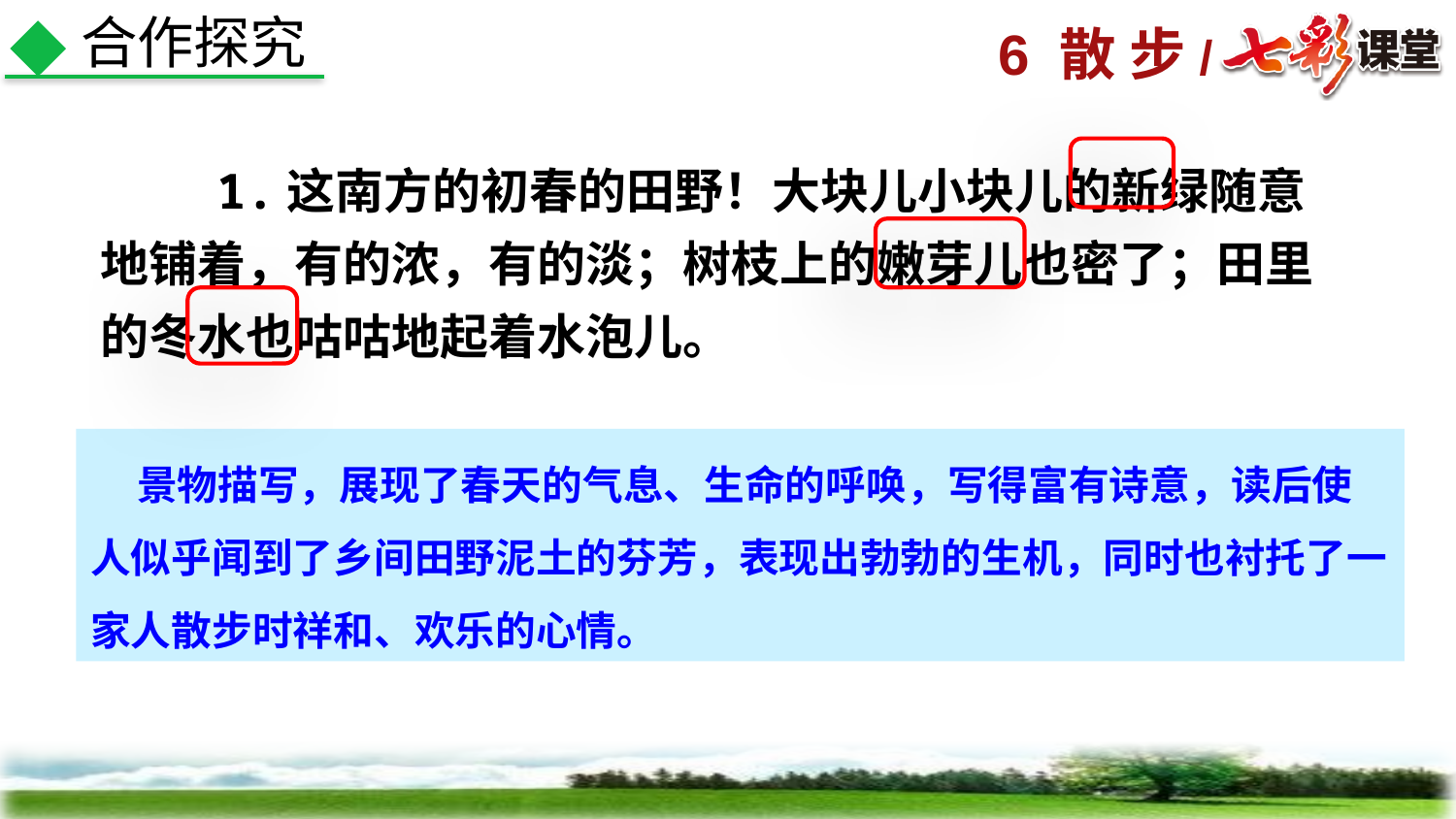

合作探究

    1.这南方的初春的田野！大块儿小块儿的新绿随意地铺着，有的浓，有的淡；树枝上的嫩芽儿也密了；田里的冬水也咕咕地起着水泡儿。

    景物描写，展现了春天的气息、生命的呼唤，写得富有诗意，读后使人似乎闻到了乡间田野泥土的芬芳，表现出勃勃的生机，同时也衬托了一家人散步时祥和、欢乐的心情。